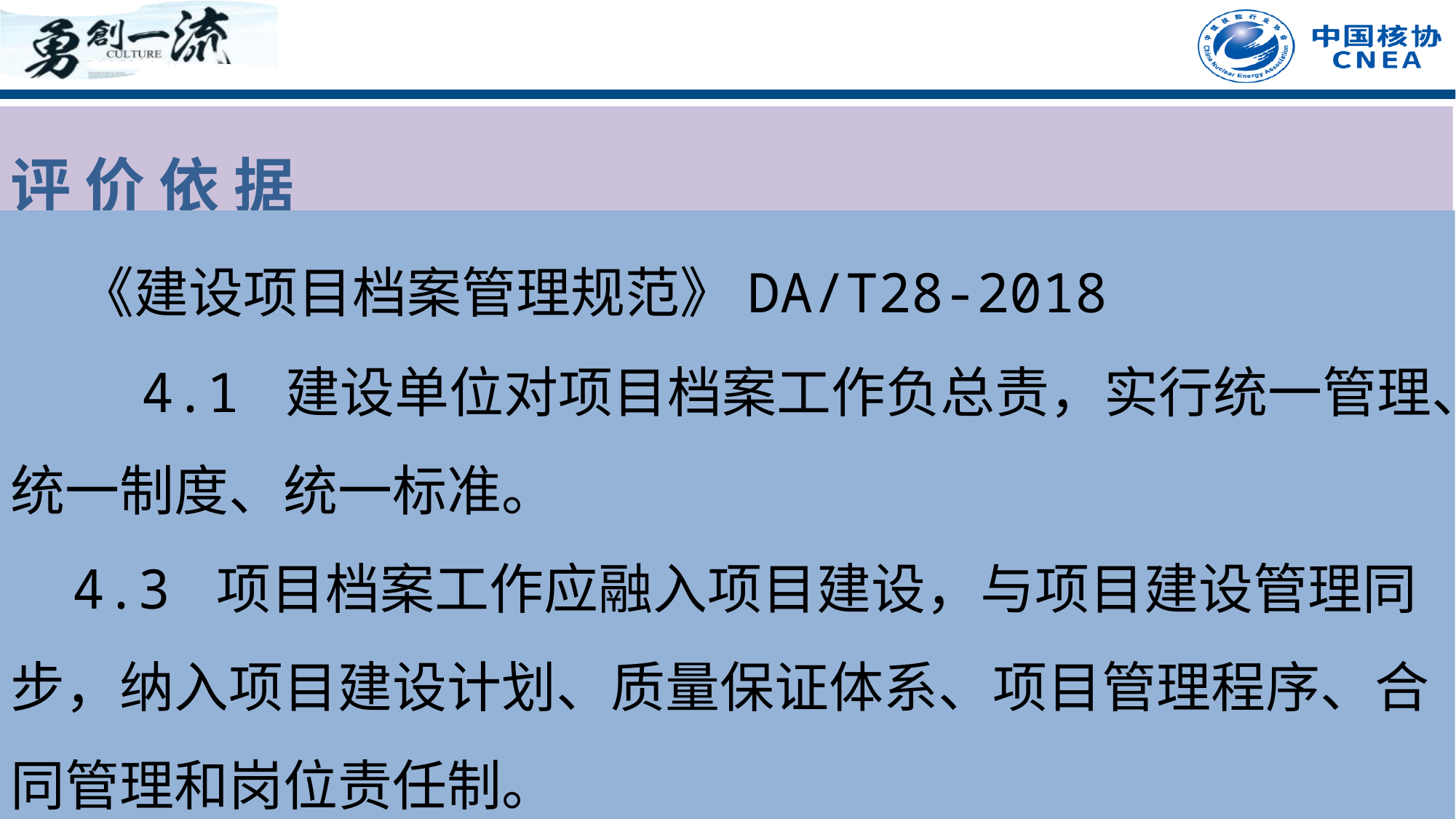

评 价 依 据
    《建设项目档案管理规范》DA/T28-2018
    4.1 建设单位对项目档案工作负总责，实行统一管理、统一制度、统一标准。
    4.3 项目档案工作应融入项目建设，与项目建设管理同步，纳入项目建设计划、质量保证体系、项目管理程序、合同管理和岗位责任制。